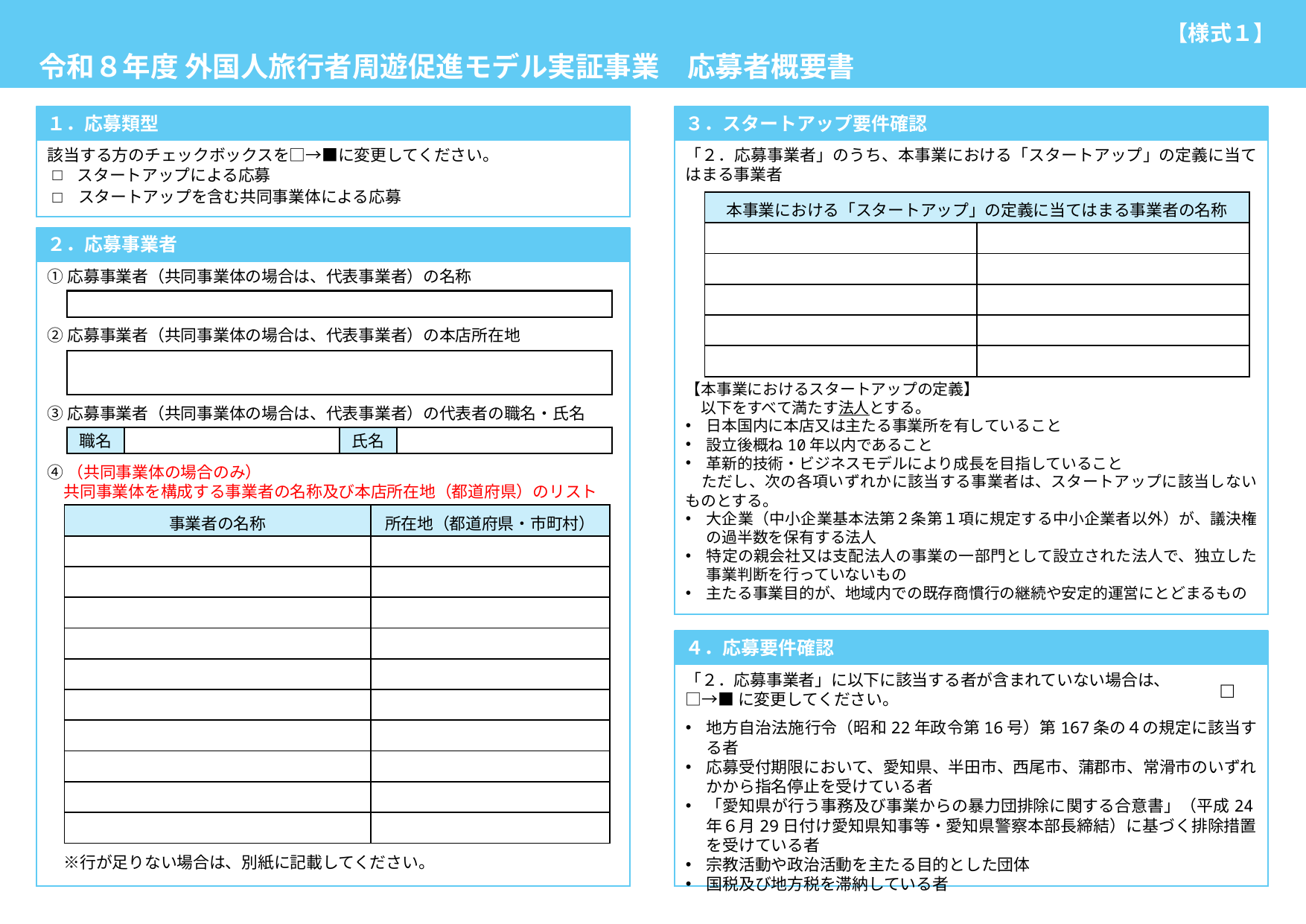

令和８年度 外国人旅行者周遊促進モデル実証事業　応募者概要書
【様式１】
１．応募類型
３．スタートアップ要件確認
「２．応募事業者」のうち、本事業における「スタートアップ」の定義に当てはまる事業者

【本事業におけるスタートアップの定義】
　以下をすべて満たす法人とする。
日本国内に本店又は主たる事業所を有していること
設立後概ね10年以内であること
革新的技術・ビジネスモデルにより成長を目指していること
　ただし、次の各項いずれかに該当する事業者は、スタートアップに該当しないものとする。
大企業（中小企業基本法第２条第１項に規定する中小企業者以外）が、議決権の過半数を保有する法人
特定の親会社又は支配法人の事業の一部門として設立された法人で、独立した事業判断を行っていないもの
主たる事業目的が、地域内での既存商慣行の継続や安定的運営にとどまるもの
該当する方のチェックボックスを□→■に変更してください。
□
スタートアップによる応募
スタートアップを含む共同事業体による応募
□
| 本事業における「スタートアップ」の定義に当てはまる事業者の名称 |  |
| --- | --- |
|  |  |
|  |  |
|  |  |
|  |  |
|  |  |
２．応募事業者
①応募事業者（共同事業体の場合は、代表事業者）の名称

②応募事業者（共同事業体の場合は、代表事業者）の本店所在地

③応募事業者（共同事業体の場合は、代表事業者）の代表者の職名・氏名

④（共同事業体の場合のみ）
　共同事業体を構成する事業者の名称及び本店所在地（都道府県）のリスト

　※行が足りない場合は、別紙に記載してください。

職名

氏名

| 事業者の名称 | 所在地（都道府県・市町村） |
| --- | --- |
|  |  |
|  |  |
|  |  |
|  |  |
|  |  |
|  |  |
|  |  |
|  |  |
|  |  |
|  |  |
４．応募要件確認
「２．応募事業者」に以下に該当する者が含まれていない場合は、
□→■に変更してください。
地方自治法施行令（昭和22年政令第16号）第167条の４の規定に該当する者
応募受付期限において、愛知県、半田市、西尾市、蒲郡市、常滑市のいずれかから指名停止を受けている者
「愛知県が行う事務及び事業からの暴力団排除に関する合意書」（平成24年６月29日付け愛知県知事等・愛知県警察本部長締結）に基づく排除措置を受けている者
宗教活動や政治活動を主たる目的とした団体
国税及び地方税を滞納している者
□